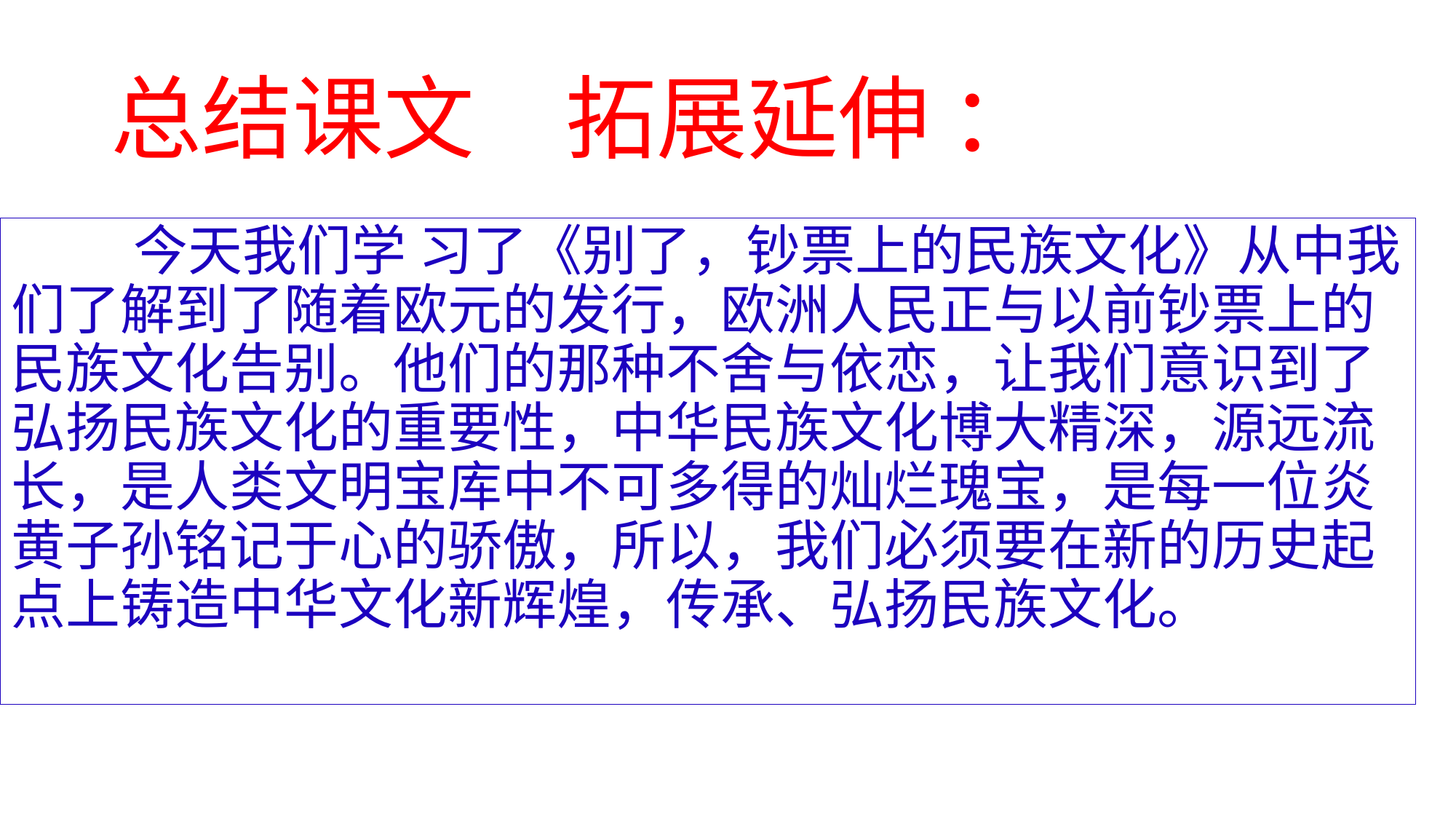

# 总结课文　拓展延伸 ：
         今天我们学 习了《别了，钞票上的民族文化》从中我们了解到了随着欧元的发行，欧洲人民正与以前钞票上的民族文化告别。他们的那种不舍与依恋，让我们意识到了弘扬民族文化的重要性，中华民族文化博大精深，源远流长，是人类文明宝库中不可多得的灿烂瑰宝，是每一位炎黄子孙铭记于心的骄傲，所以，我们必须要在新的历史起点上铸造中华文化新辉煌，传承、弘扬民族文化。